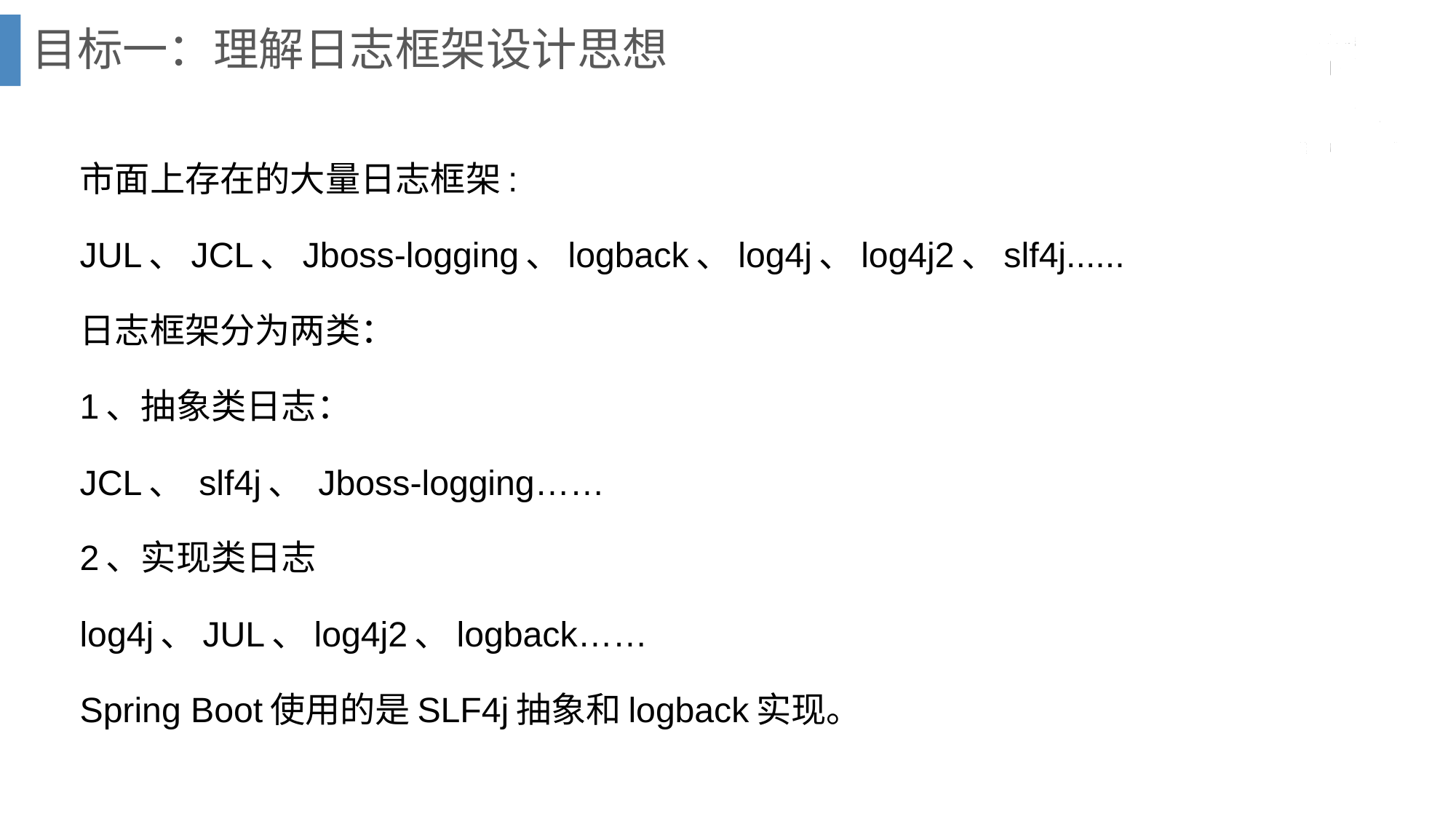

# 目标一：理解日志框架设计思想
市面上存在的大量日志框架:
JUL、JCL、Jboss-logging、logback、log4j、log4j2、slf4j......
日志框架分为两类：
1、抽象类日志：
JCL、 slf4j、 Jboss-logging……
2、实现类日志
log4j、JUL、log4j2、logback……
Spring Boot使用的是SLF4j抽象和logback实现。